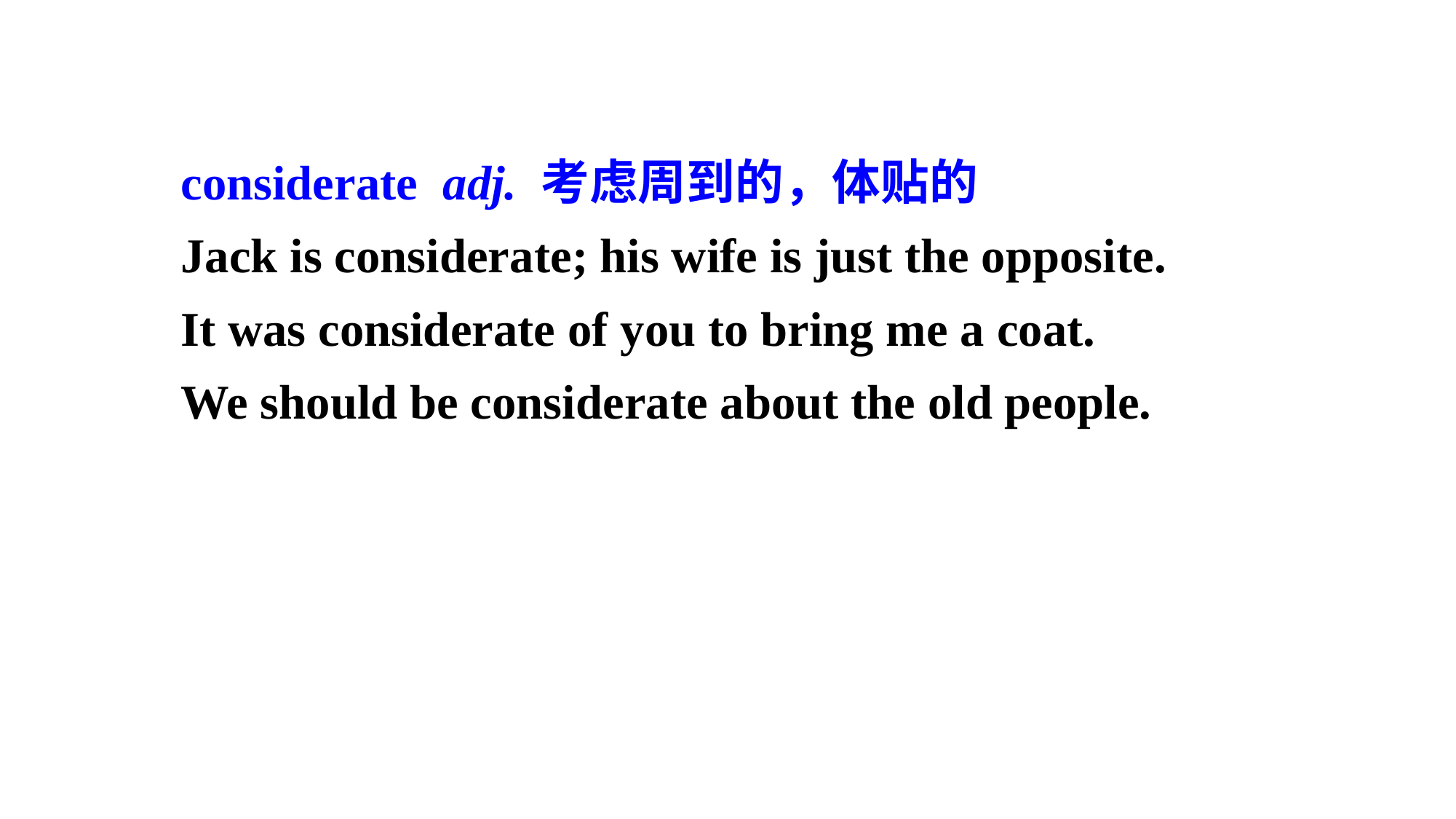

considerate  adj. 考虑周到的，体贴的
   Jack is considerate; his wife is just the opposite.
   It was considerate of you to bring me a coat.
   We should be considerate about the old people.